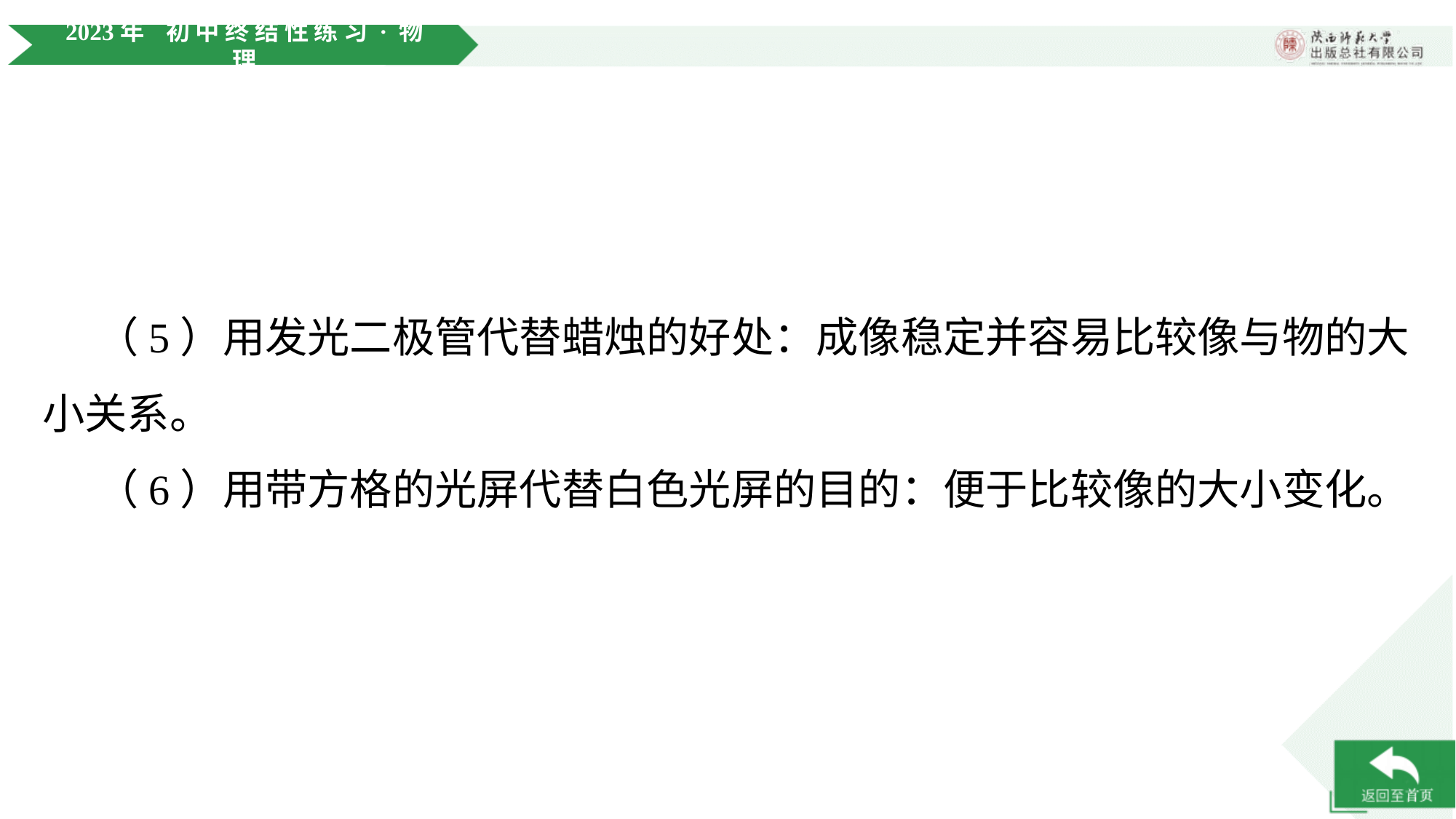

（5）用发光二极管代替蜡烛的好处：成像稳定并容易比较像与物的大小关系。
    （6）用带方格的光屏代替白色光屏的目的：便于比较像的大小变化。